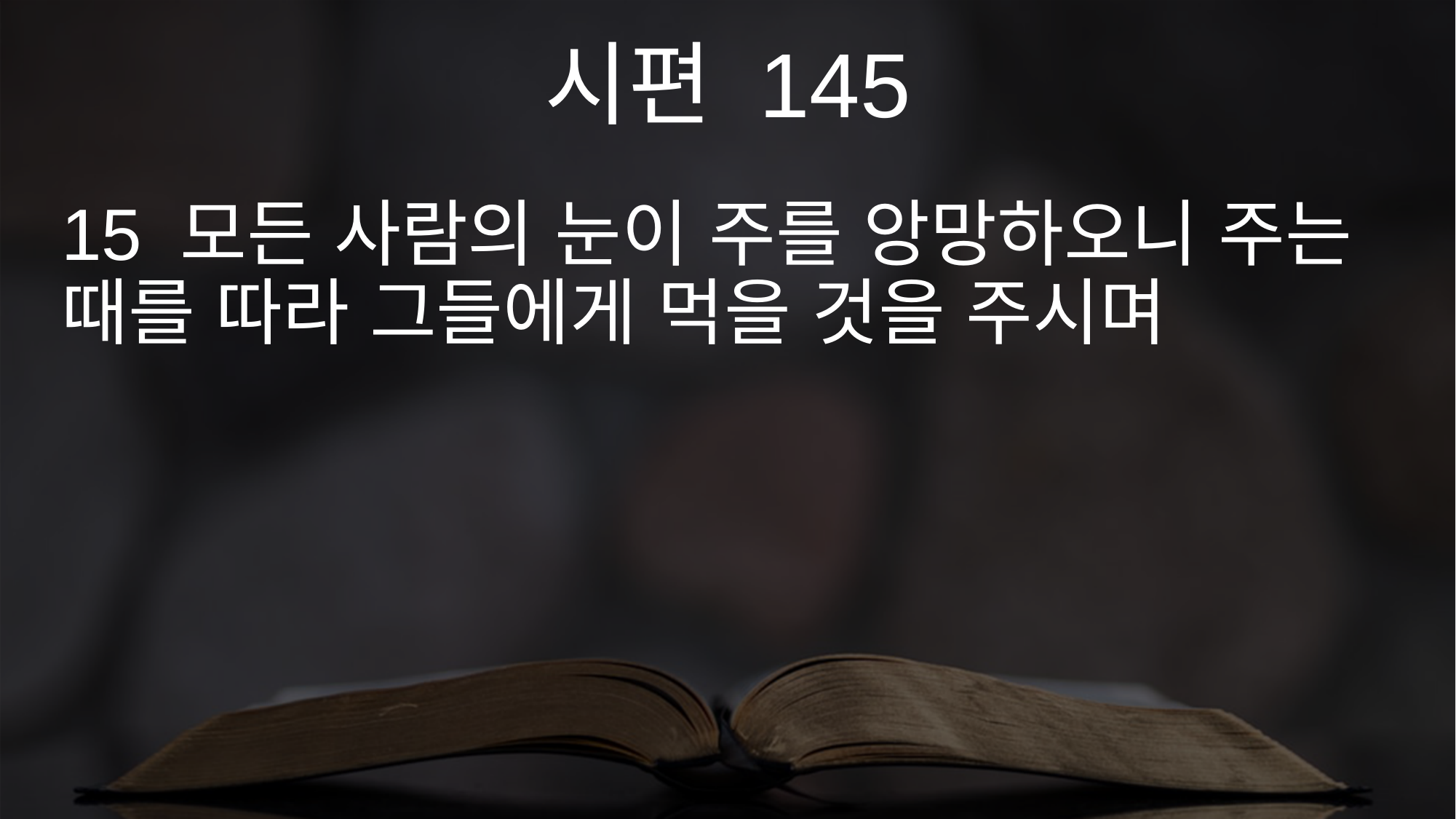

시편 145
15 모든 사람의 눈이 주를 앙망하오니 주는 때를 따라 그들에게 먹을 것을 주시며